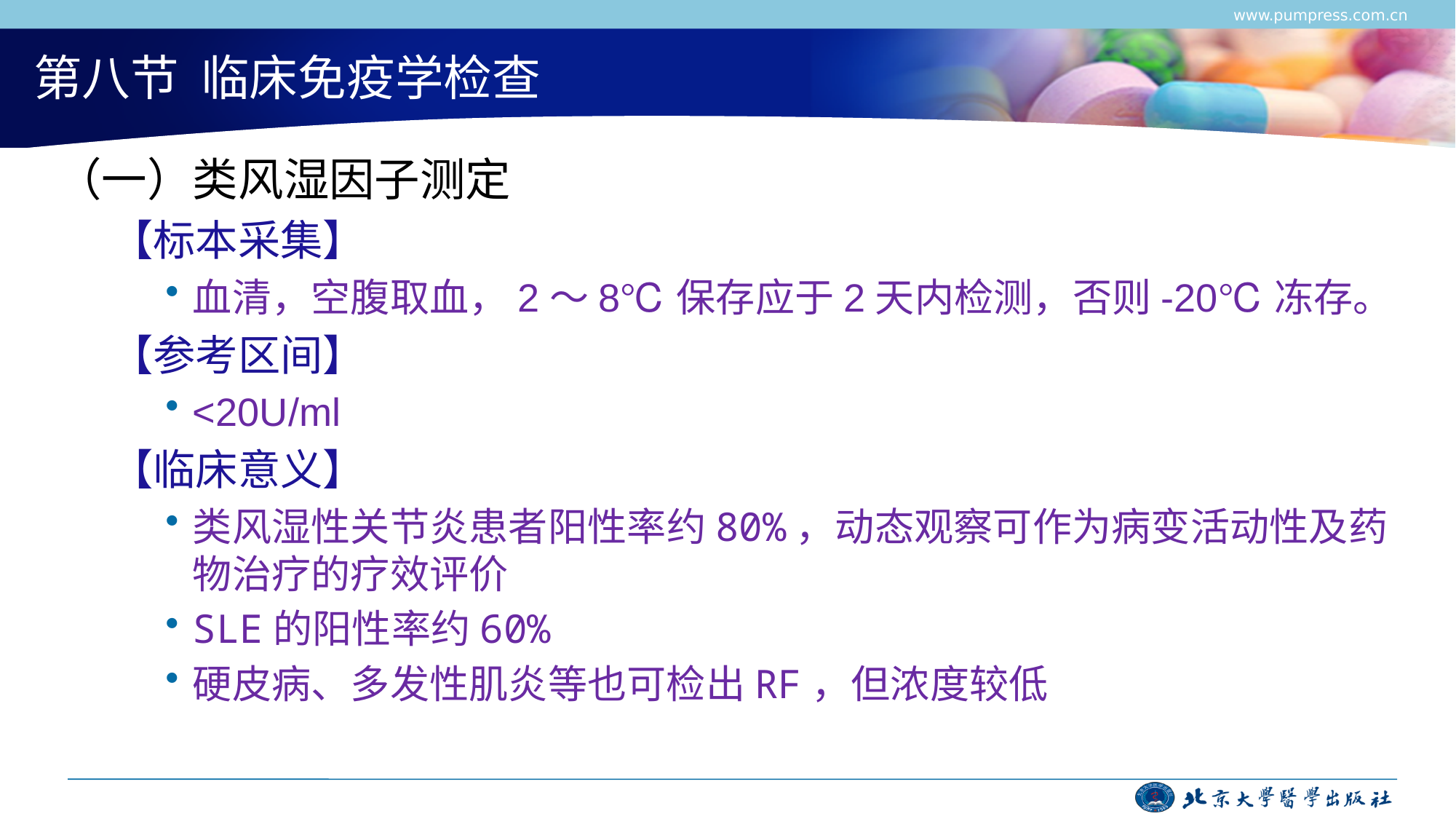

www.pumpress.com.cn
# 第八节  临床免疫学检查
（一）类风湿因子测定
【标本采集】
血清，空腹取血，2～8℃保存应于2天内检测，否则-20℃冻存。
【参考区间】
<20U/ml
【临床意义】
类风湿性关节炎患者阳性率约80%，动态观察可作为病变活动性及药物治疗的疗效评价
SLE的阳性率约60%
硬皮病、多发性肌炎等也可检出RF，但浓度较低